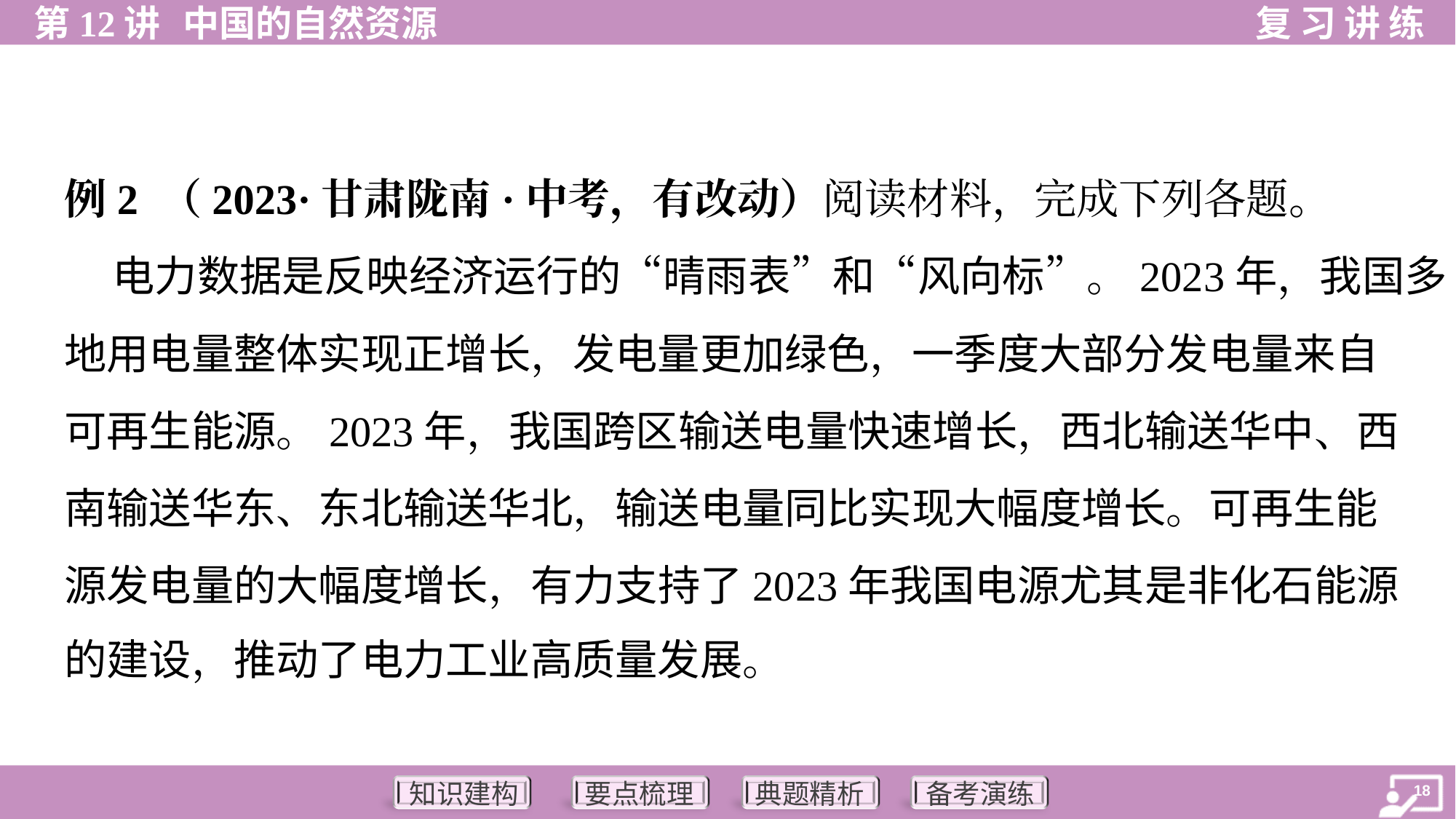

例2 （2023·甘肃陇南·中考，有改动）阅读材料，完成下列各题。
    电力数据是反映经济运行的“晴雨表”和“风向标”。2023年，我国多
地用电量整体实现正增长，发电量更加绿色，一季度大部分发电量来自
可再生能源。2023年，我国跨区输送电量快速增长，西北输送华中、西
南输送华东、东北输送华北，输送电量同比实现大幅度增长。可再生能
源发电量的大幅度增长，有力支持了2023年我国电源尤其是非化石能源
的建设，推动了电力工业高质量发展。